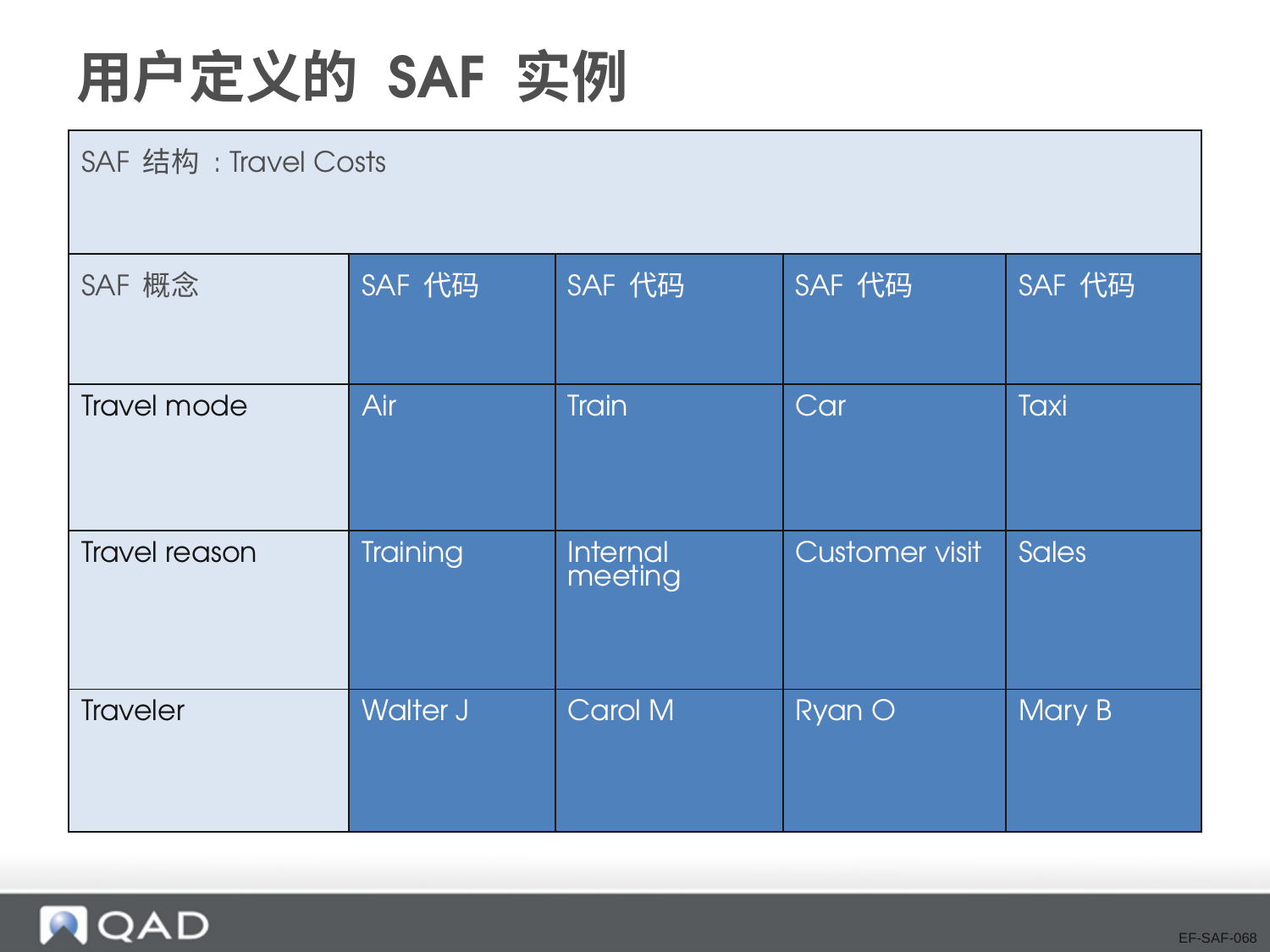

# 用户定义的 SAF 实例
| SAF 结构 : Travel Costs |  |  |  |  |
| --- | --- | --- | --- | --- |
| SAF 概念 | SAF 代码 | SAF 代码 | SAF 代码 | SAF 代码 |
| Travel mode | Air | Train | Car | Taxi |
| Travel reason | Training | Internal meeting | Customer visit | Sales |
| Traveler | Walter J | Carol M | Ryan O | Mary B |
EF-SAF-068